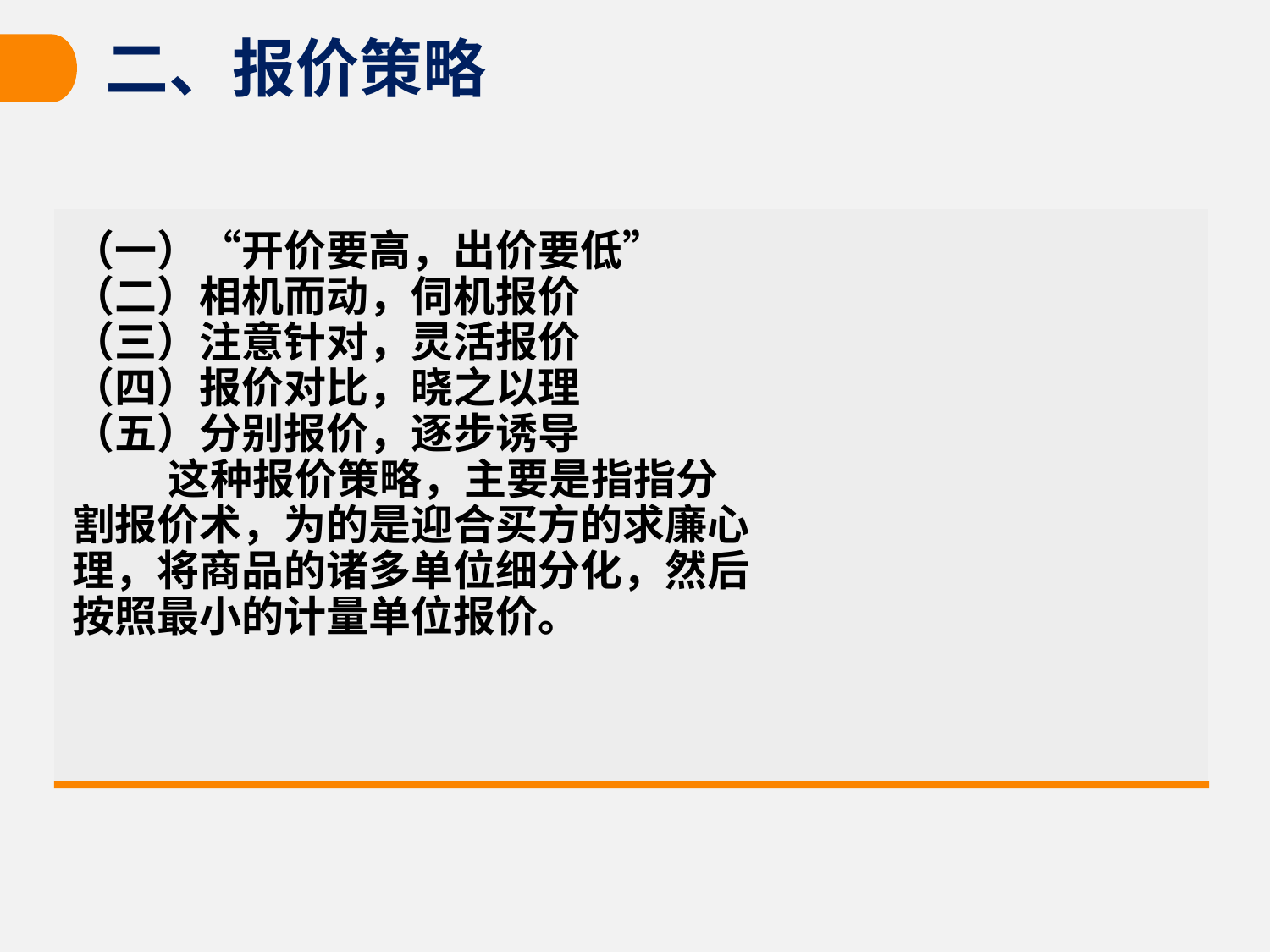

# 二、报价策略
（一）“开价要高，出价要低”
（二）相机而动，伺机报价
（三）注意针对，灵活报价
（四）报价对比，晓之以理
（五）分别报价，逐步诱导
         这种报价策略，主要是指指分割报价术，为的是迎合买方的求廉心理，将商品的诸多单位细分化，然后按照最小的计量单位报价。